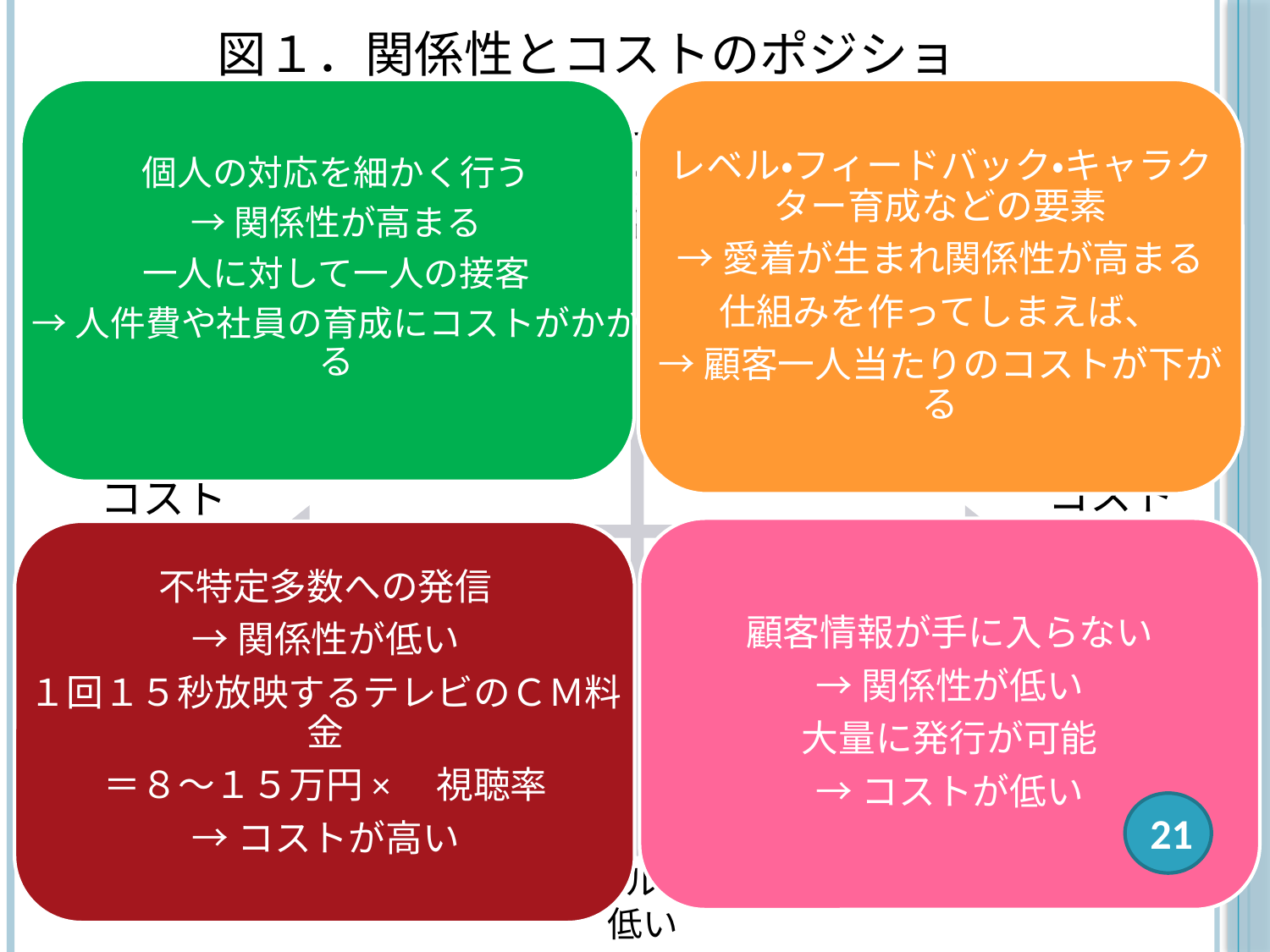

図１．関係性とコストのポジショニング

個人の対応を細かく行う
→関係性が高まる
一人に対して一人の接客
→人件費や社員の育成にコストがかかる

レベル・フィードバック・キャラクター育成などの要素
→愛着が生まれ関係性が高まる
仕組みを作ってしまえば、
→顧客一人当たりのコストが下がる
パーソナルな関係性
高い
コンシェルジュ
ゲーミフィケーション
テレビ広告
スタンプカード

コスト
低い
コスト
高い

顧客情報が手に入らない
→関係性が低い
大量に発行が可能
→コストが低い

不特定多数への発信
→関係性が低い
１回１５秒放映するテレビのＣＭ料金
＝８～１５万円×　視聴率
→コストが高い

21
パーソナルな関係性
低い